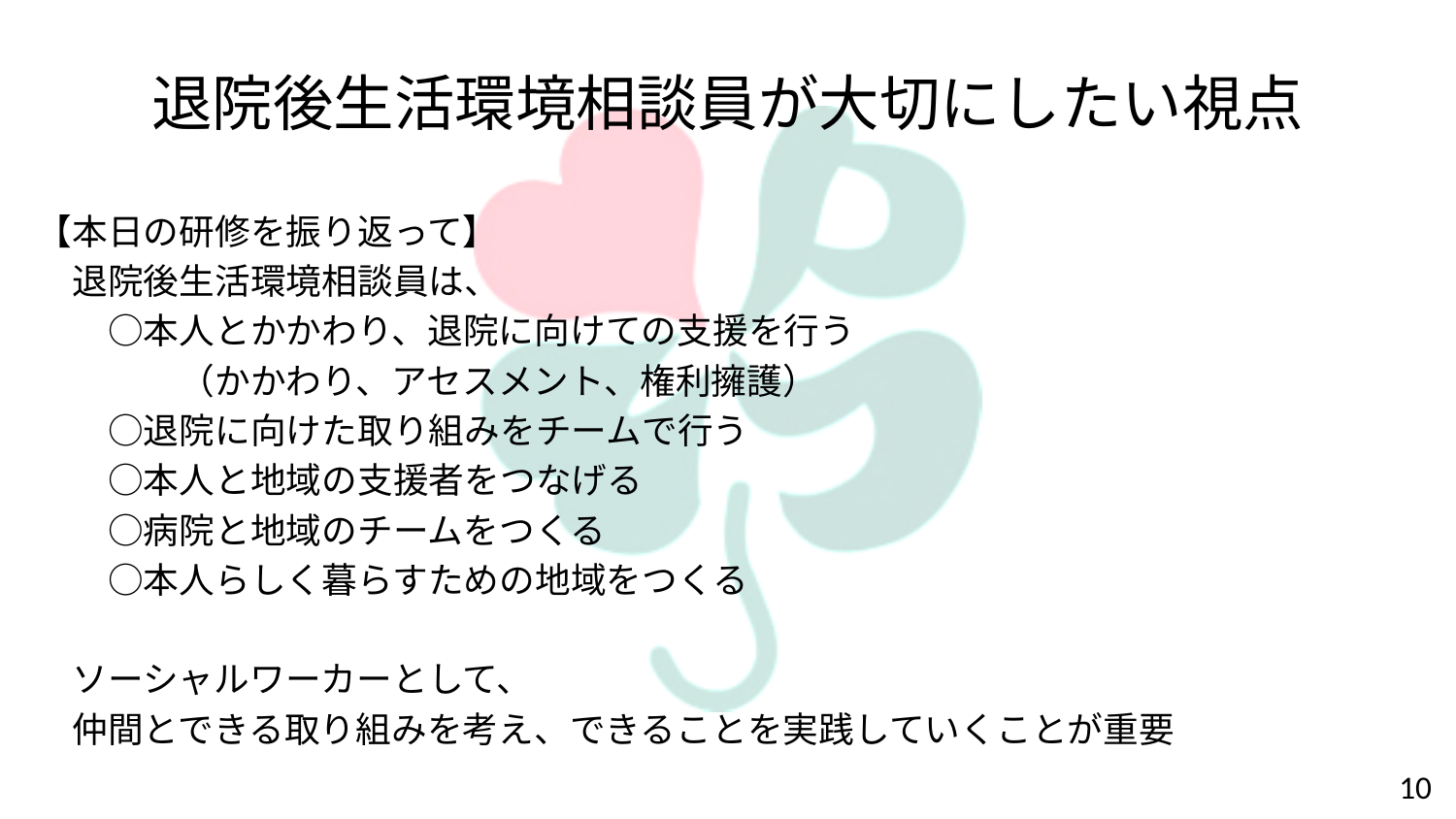

# 退院後生活環境相談員が大切にしたい視点
【本日の研修を振り返って】
　退院後生活環境相談員は、
　　○本人とかかわり、退院に向けての支援を行う
　　　　（かかわり、アセスメント、権利擁護）
　　○退院に向けた取り組みをチームで行う
　　○本人と地域の支援者をつなげる
　　○病院と地域のチームをつくる
　　○本人らしく暮らすための地域をつくる

　ソーシャルワーカーとして、
　仲間とできる取り組みを考え、できることを実践していくことが重要

10